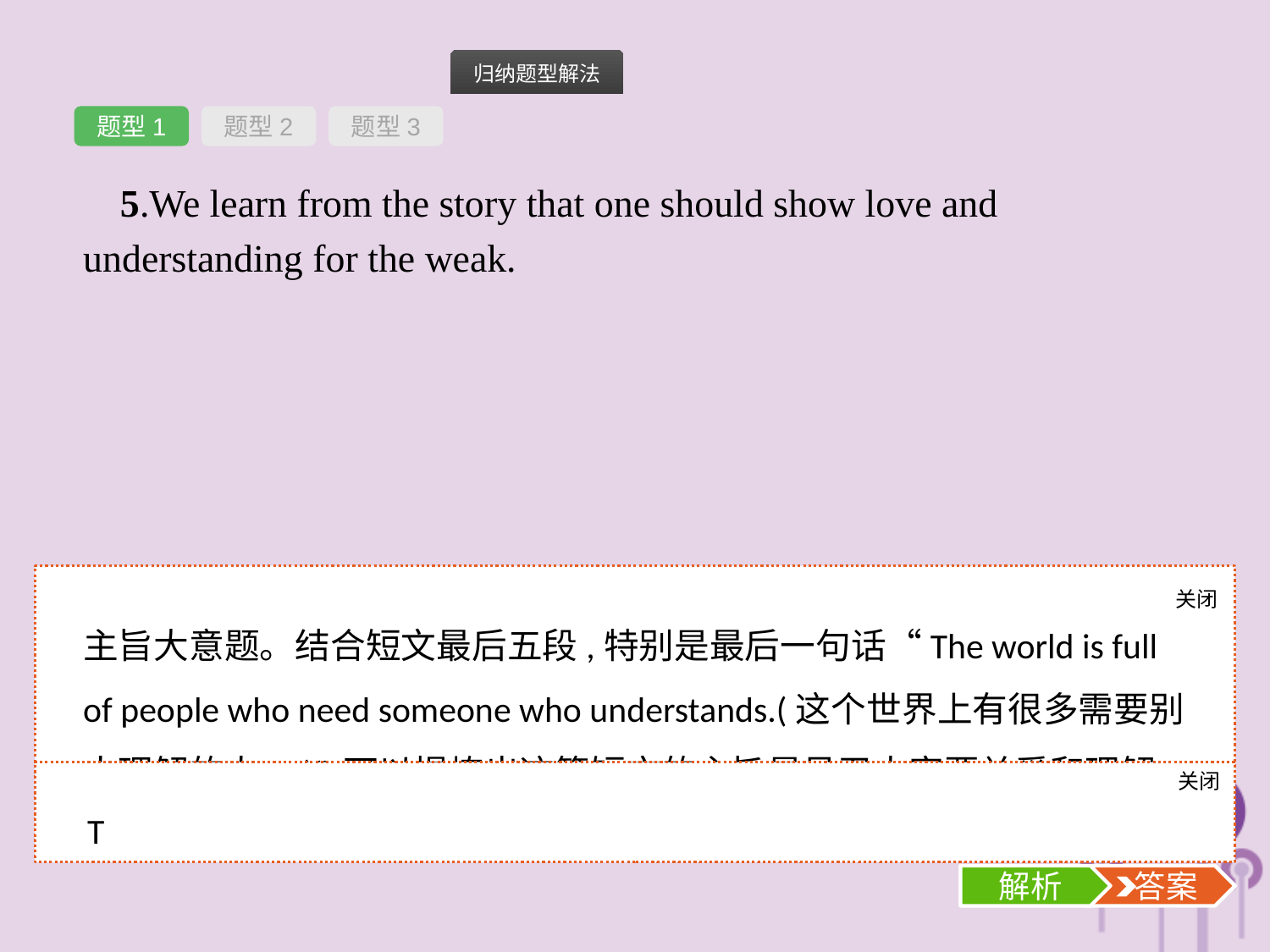

题型1
题型2
题型3
5.We learn from the story that one should show love and understanding for the weak.

关闭
解析

主旨大意题。结合短文最后五段,特别是最后一句话“The world is full of people who need someone who understands.(这个世界上有很多需要别人理解的人。)”,可以提炼出这篇短文的主旨是号召大家要关爱和理解弱势群体。故此处主旨归纳是正确的。
关闭

解析
  答案

T
解析
  答案